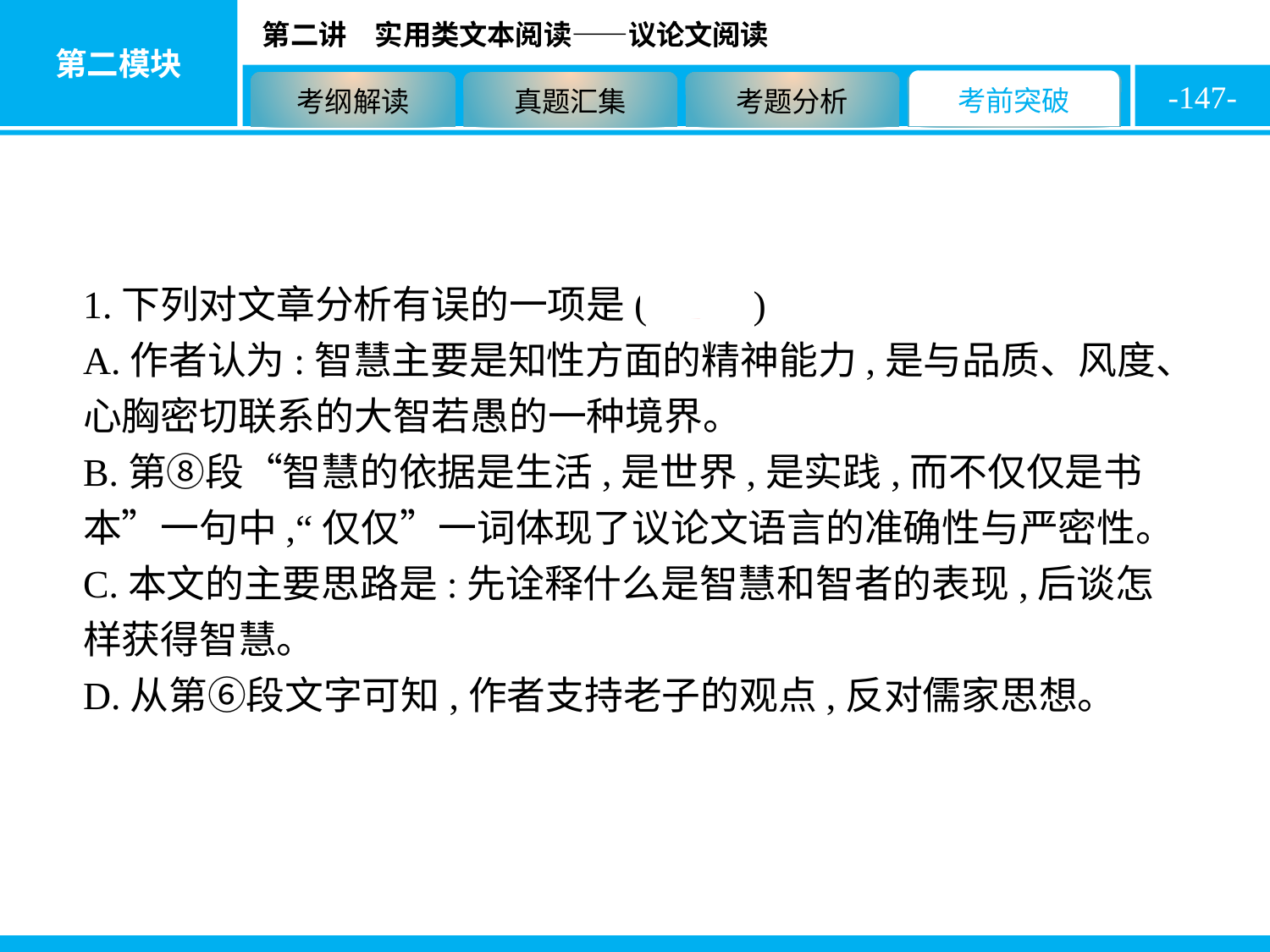

-147-
1.下列对文章分析有误的一项是(    D    )
A.作者认为:智慧主要是知性方面的精神能力,是与品质、风度、心胸密切联系的大智若愚的一种境界。
B.第⑧段“智慧的依据是生活,是世界,是实践,而不仅仅是书本”一句中,“仅仅”一词体现了议论文语言的准确性与严密性。
C.本文的主要思路是:先诠释什么是智慧和智者的表现,后谈怎样获得智慧。
D.从第⑥段文字可知,作者支持老子的观点,反对儒家思想。